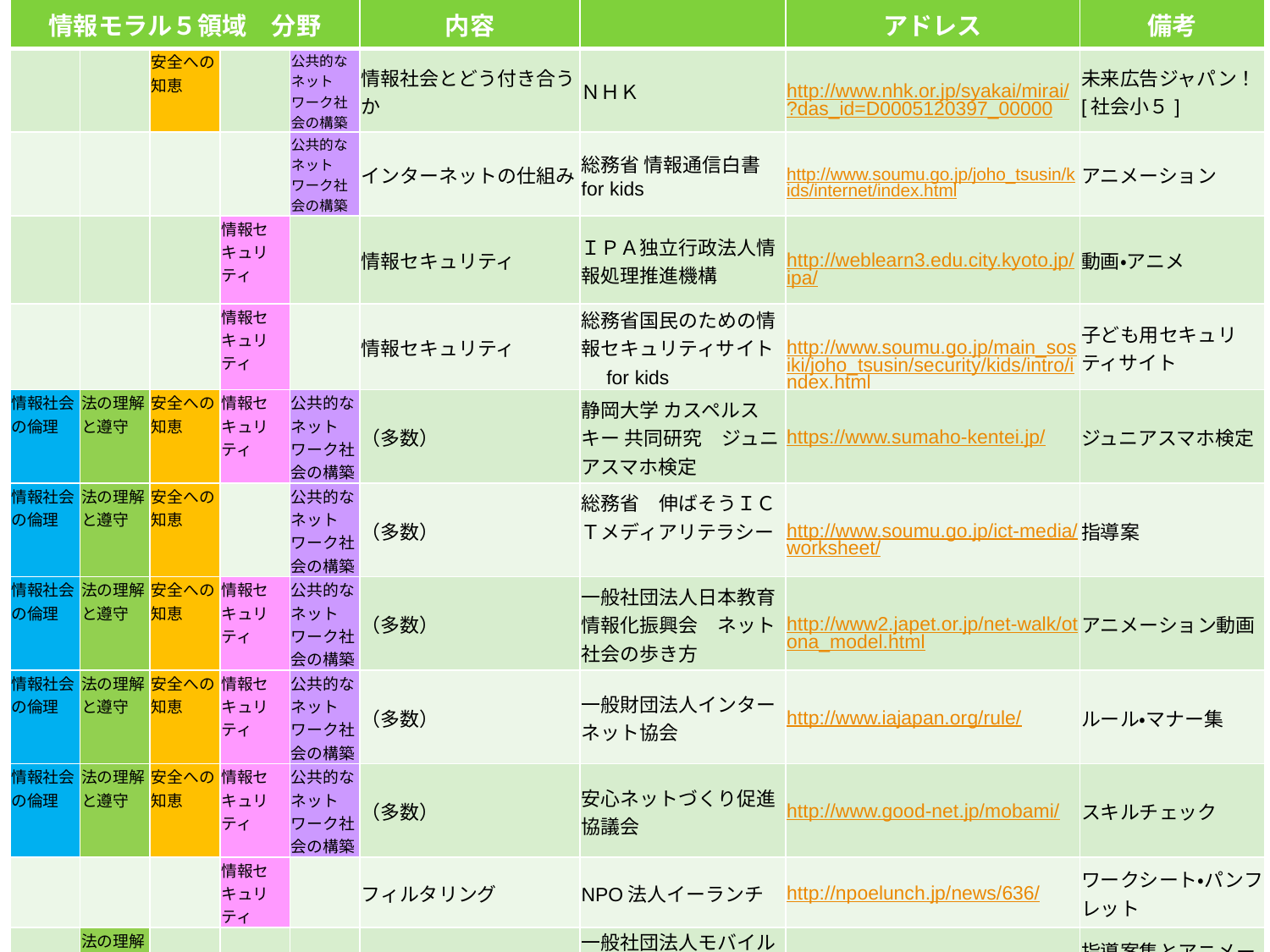

| 情報モラル５領域　分野 |  |  |  |  | 内容 |  | アドレス | 備考 |
| --- | --- | --- | --- | --- | --- | --- | --- | --- |
|  |  | 安全への知恵 |  | 公共的なネットワーク社会の構築 | 情報社会とどう付き合うか | ＮＨＫ | http://www.nhk.or.jp/syakai/mirai/?das\_id=D0005120397\_00000 | 未来広告ジャパン！[社会小５] |
|  |  |  |  | 公共的なネットワーク社会の構築 | インターネットの仕組み | 総務省 情報通信白書 for kids | http://www.soumu.go.jp/joho\_tsusin/kids/internet/index.html | アニメーション |
|  |  |  | 情報セキュリティ |  | 情報セキュリティ | ＩＰＡ独立行政法人情報処理推進機構 | http://weblearn3.edu.city.kyoto.jp/ipa/ | 動画・アニメ |
|  |  |  | 情報セキュリティ |  | 情報セキュリティ | 総務省国民のための情報セキュリティサイト　for kids | http://www.soumu.go.jp/main\_sosiki/joho\_tsusin/security/kids/intro/index.html | 子ども用セキュリティサイト |
| 情報社会の倫理 | 法の理解と遵守 | 安全への知恵 | 情報セキュリティ | 公共的なネットワーク社会の構築 | （多数） | 静岡大学 カスペルスキー 共同研究　ジュニアスマホ検定 | https://www.sumaho-kentei.jp/ | ジュニアスマホ検定 |
| 情報社会の倫理 | 法の理解と遵守 | 安全への知恵 |  | 公共的なネットワーク社会の構築 | （多数） | 総務省　伸ばそうＩＣＴメディアリテラシー | http://www.soumu.go.jp/ict-media/worksheet/ | 指導案 |
| 情報社会の倫理 | 法の理解と遵守 | 安全への知恵 | 情報セキュリティ | 公共的なネットワーク社会の構築 | （多数） | 一般社団法人日本教育情報化振興会　ネット社会の歩き方 | http://www2.japet.or.jp/net-walk/otona\_model.html | アニメーション動画 |
| 情報社会の倫理 | 法の理解と遵守 | 安全への知恵 | 情報セキュリティ | 公共的なネットワーク社会の構築 | （多数） | 一般財団法人インターネット協会 | http://www.iajapan.org/rule/ | ルール・マナー集 |
| 情報社会の倫理 | 法の理解と遵守 | 安全への知恵 | 情報セキュリティ | 公共的なネットワーク社会の構築 | （多数） | 安心ネットづくり促進協議会 | http://www.good-net.jp/mobami/ | スキルチェック |
|  |  |  | 情報セキュリティ |  | フィルタリング | NPO法人イーランチ | http://npoelunch.jp/news/636/ | ワークシート・パンフレット |
|  | 法の理解と遵守 |  |  |  | 著作権 | 一般社団法人モバイルコンテンツ審査・運用監視機構EMA | http://ema-edu.jp/index.html | 指導案集とアニメーション |